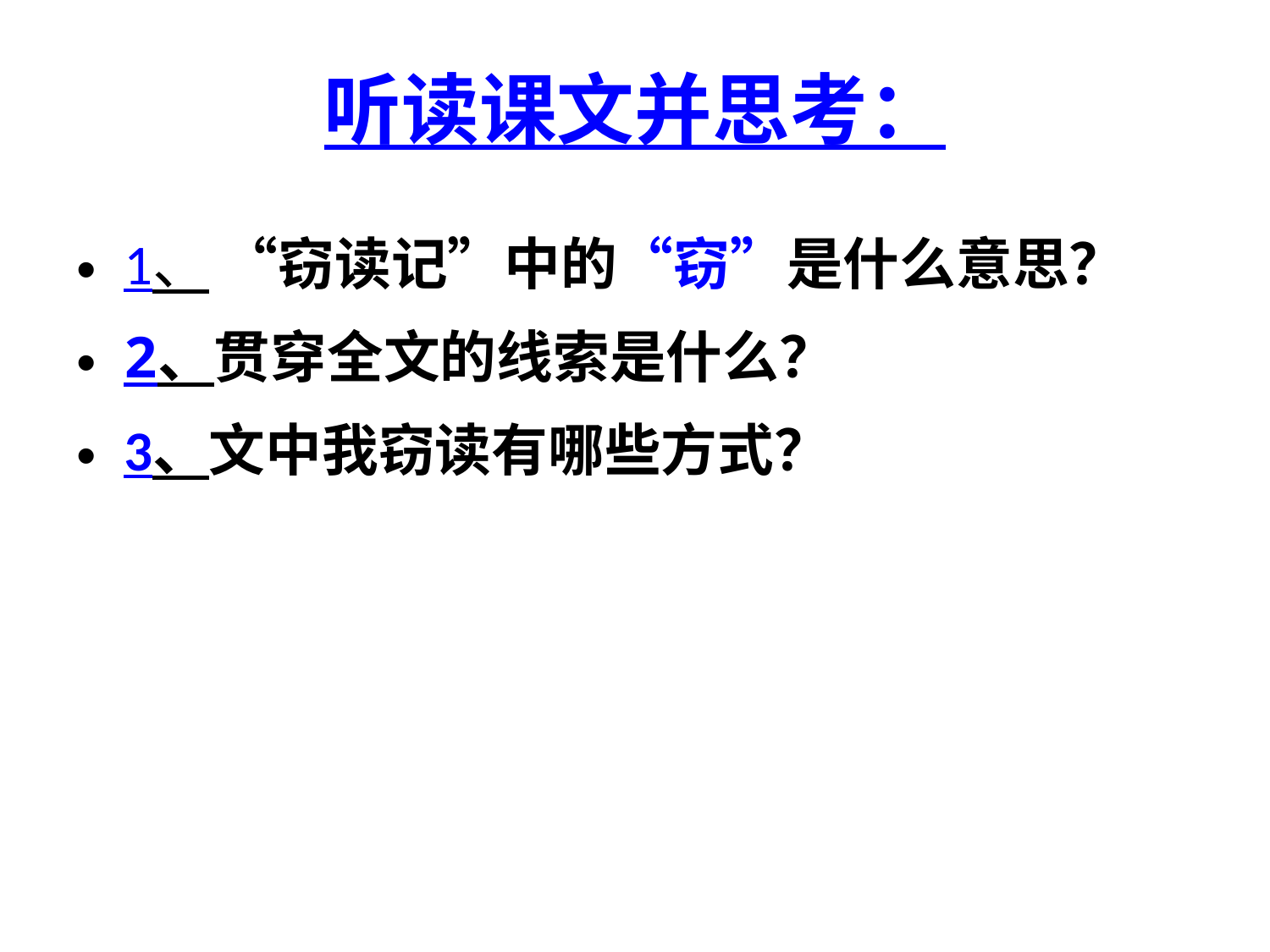

# 听读课文并思考：
1、 “窃读记”中的“窃”是什么意思？
2、贯穿全文的线索是什么？
3、文中我窃读有哪些方式？